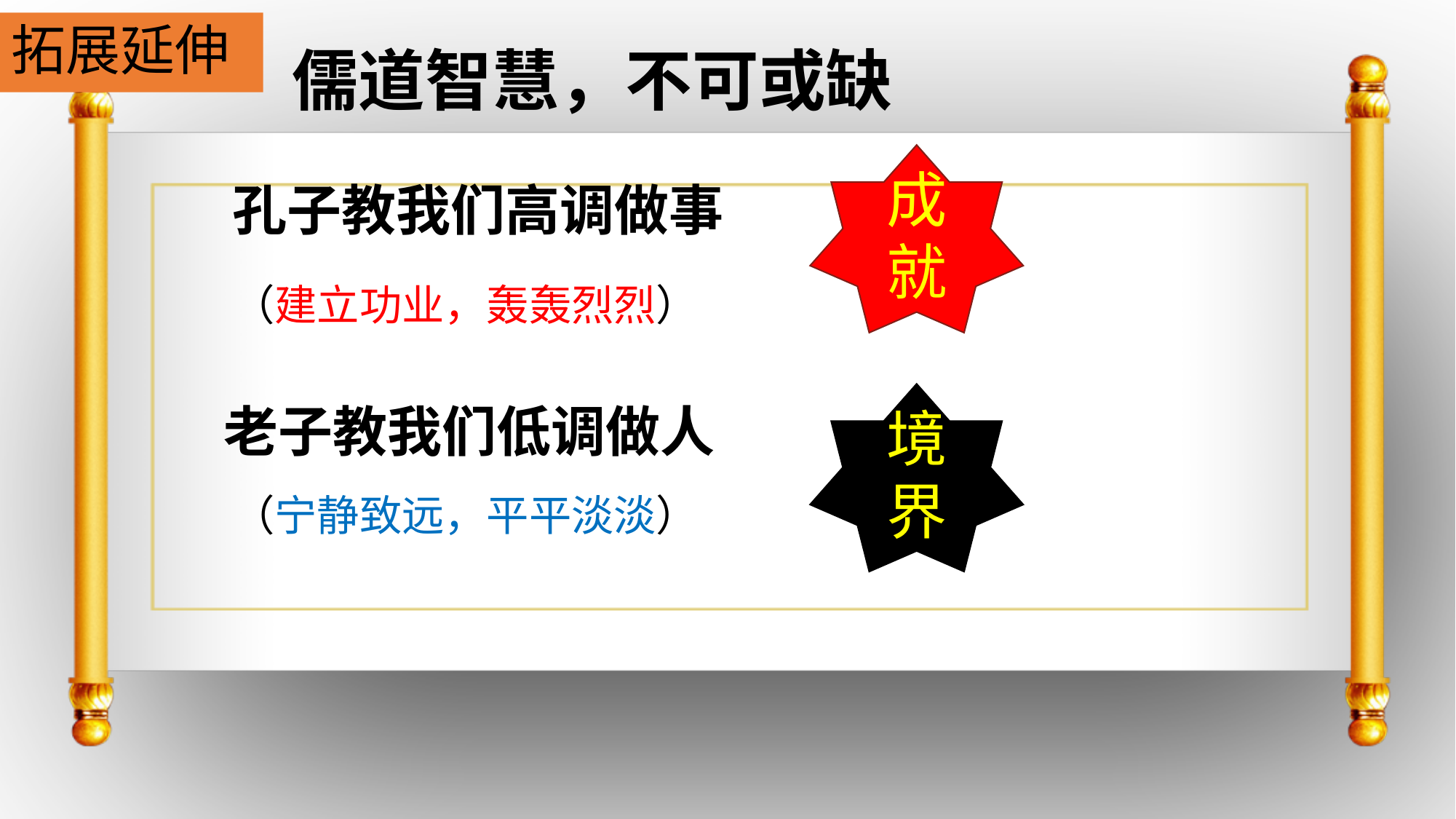

拓展延伸
儒道智慧，不可或缺
成就
孔子教我们高调做事
（建立功业，轰轰烈烈）
境界
老子教我们低调做人
（宁静致远，平平淡淡）